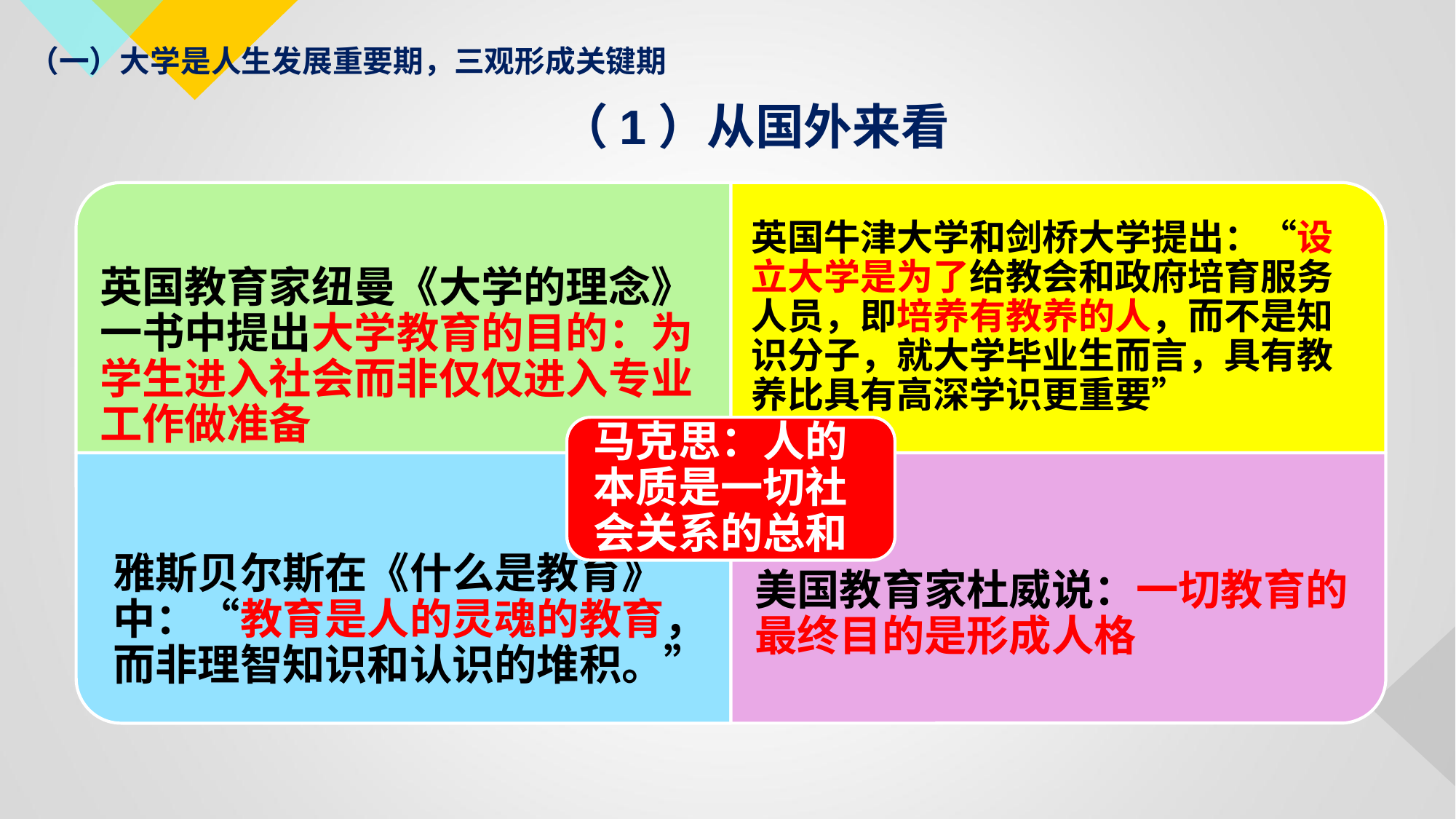

（一）大学是人生发展重要期，三观形成关键期
# （1）从国外来看

英国教育家纽曼《大学的理念》一书中提出大学教育的目的：为学生进入社会而非仅仅进入专业工作做准备
英国牛津大学和剑桥大学提出：“设立大学是为了给教会和政府培育服务人员，即培养有教养的人，而不是知识分子，就大学毕业生而言，具有教养比具有高深学识更重要”

雅斯贝尔斯在《什么是教育》中：“教育是人的灵魂的教育，而非理智知识和认识的堆积。”

美国教育家杜威说：一切教育的最终目的是形成人格
马克思：人的本质是一切社会关系的总和